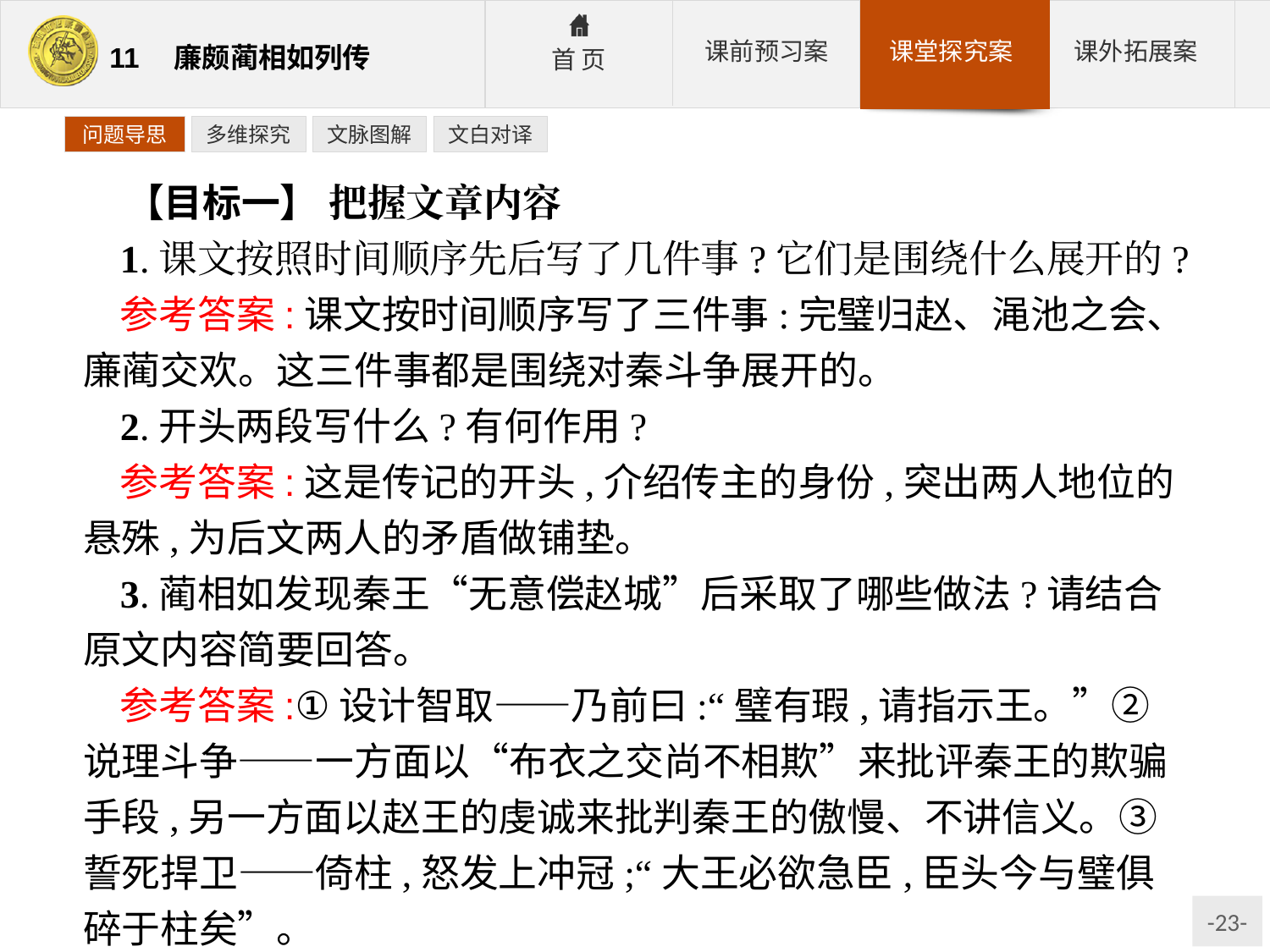

问题导思
多维探究
文脉图解
文白对译
【目标一】 把握文章内容
1.课文按照时间顺序先后写了几件事?它们是围绕什么展开的?
参考答案:课文按时间顺序写了三件事:完璧归赵、渑池之会、廉蔺交欢。这三件事都是围绕对秦斗争展开的。
2.开头两段写什么?有何作用?
参考答案:这是传记的开头,介绍传主的身份,突出两人地位的悬殊,为后文两人的矛盾做铺垫。
3.蔺相如发现秦王“无意偿赵城”后采取了哪些做法?请结合原文内容简要回答。
参考答案:①设计智取——乃前曰:“璧有瑕,请指示王。”②说理斗争——一方面以“布衣之交尚不相欺”来批评秦王的欺骗手段,另一方面以赵王的虔诚来批判秦王的傲慢、不讲信义。③誓死捍卫——倚柱,怒发上冲冠;“大王必欲急臣,臣头今与璧俱碎于柱矣”。